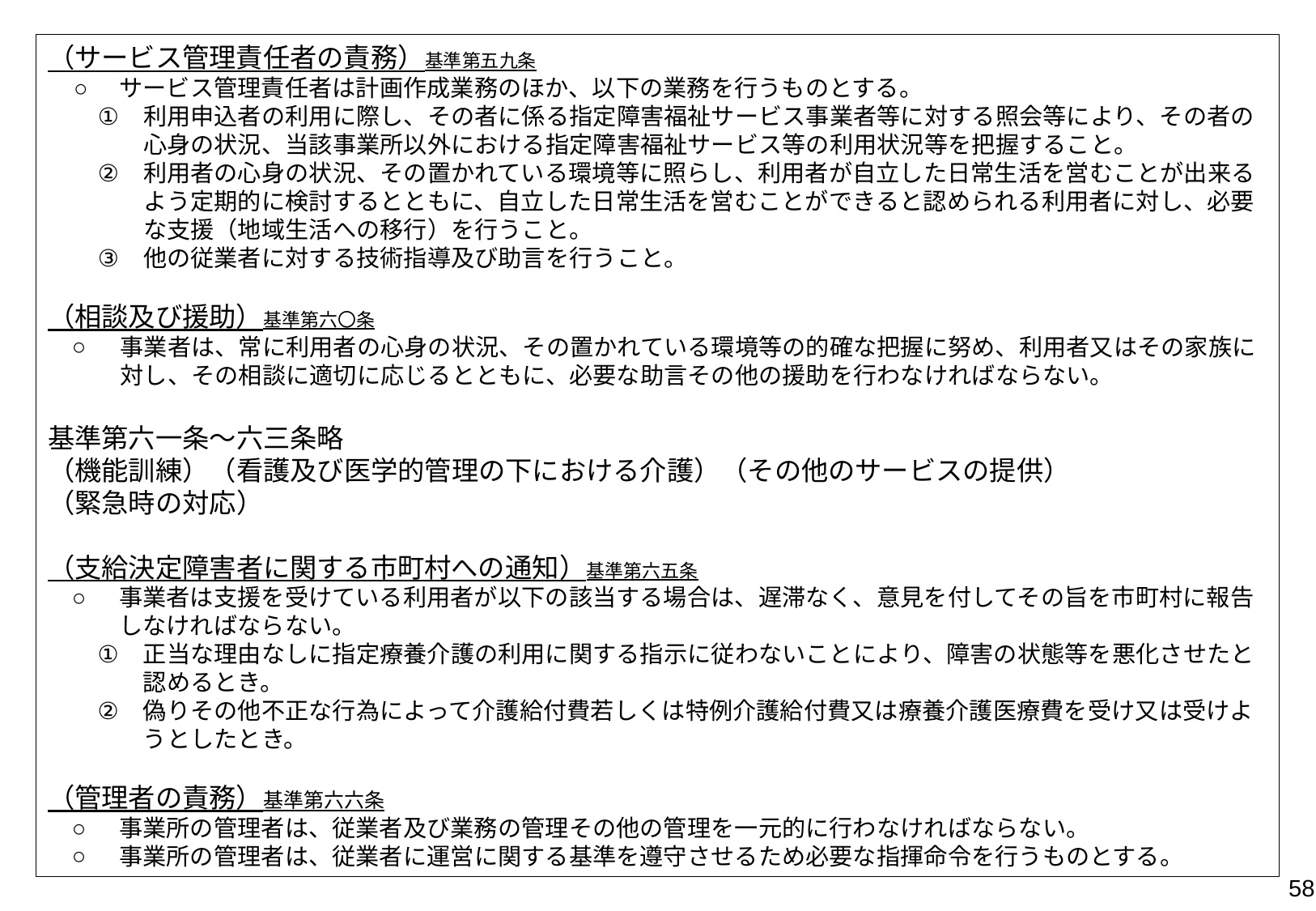

（サービス管理責任者の責務）基準第五九条
サービス管理責任者は計画作成業務のほか、以下の業務を行うものとする。
利用申込者の利用に際し、その者に係る指定障害福祉サービス事業者等に対する照会等により、その者の心身の状況、当該事業所以外における指定障害福祉サービス等の利用状況等を把握すること。
利用者の心身の状況、その置かれている環境等に照らし、利用者が自立した日常生活を営むことが出来るよう定期的に検討するとともに、自立した日常生活を営むことができると認められる利用者に対し、必要な支援（地域生活への移行）を行うこと。
他の従業者に対する技術指導及び助言を行うこと。

（相談及び援助）基準第六〇条
事業者は、常に利用者の心身の状況、その置かれている環境等の的確な把握に努め、利用者又はその家族に対し、その相談に適切に応じるとともに、必要な助言その他の援助を行わなければならない。

基準第六一条～六三条略
（機能訓練）（看護及び医学的管理の下における介護）（その他のサービスの提供）　　　　　　　（緊急時の対応）

（支給決定障害者に関する市町村への通知）基準第六五条
事業者は支援を受けている利用者が以下の該当する場合は、遅滞なく、意見を付してその旨を市町村に報告しなければならない。
正当な理由なしに指定療養介護の利用に関する指示に従わないことにより、障害の状態等を悪化させたと認めるとき。
偽りその他不正な行為によって介護給付費若しくは特例介護給付費又は療養介護医療費を受け又は受けようとしたとき。

（管理者の責務）基準第六六条
事業所の管理者は、従業者及び業務の管理その他の管理を一元的に行わなければならない。
事業所の管理者は、従業者に運営に関する基準を遵守させるため必要な指揮命令を行うものとする。
58